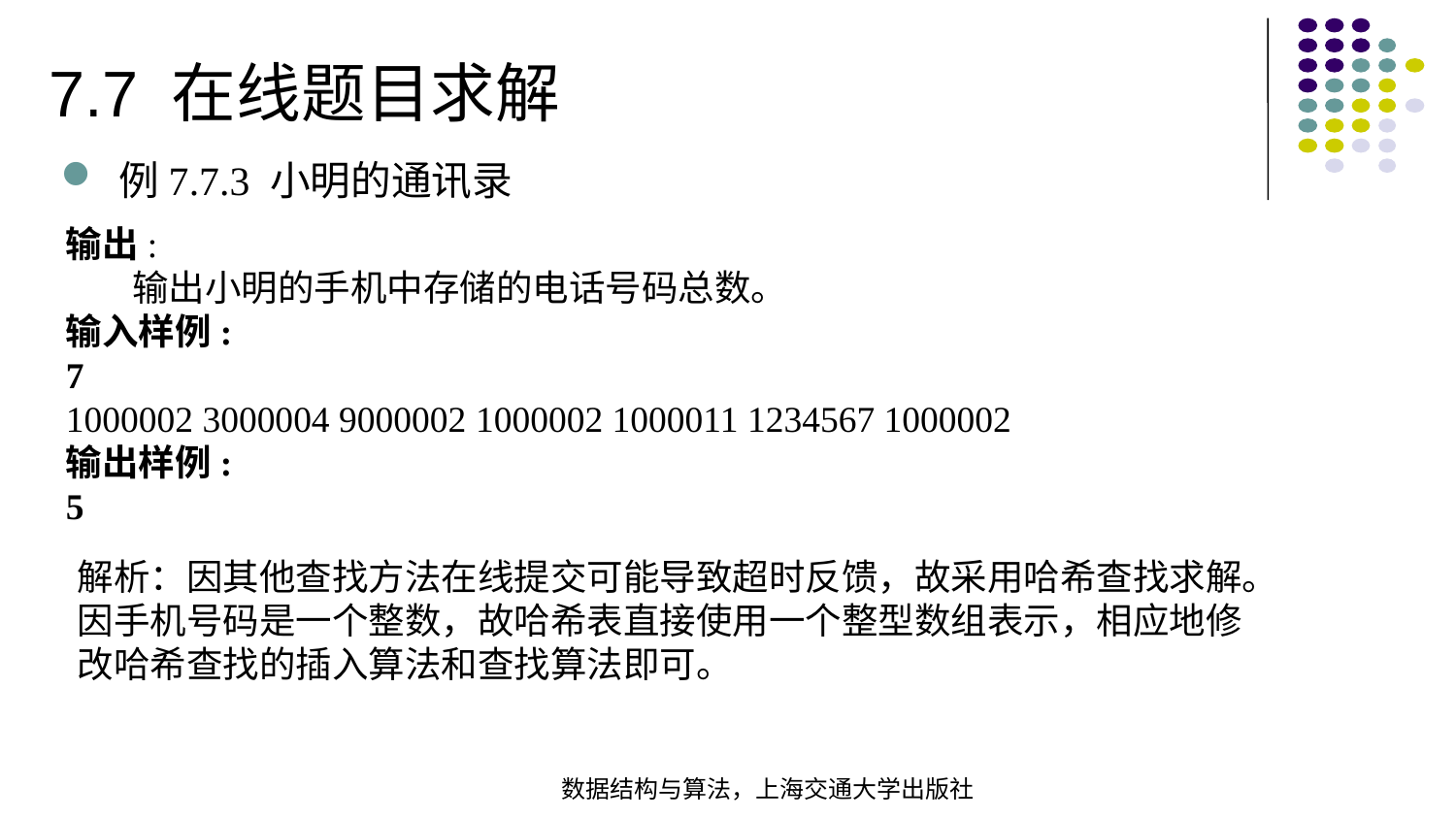

7.7 在线题目求解
例7.7.3 小明的通讯录
输出:
       输出小明的手机中存储的电话号码总数。
输入样例:7
1000002 3000004 9000002 1000002 1000011 1234567 1000002
输出样例:5
解析：因其他查找方法在线提交可能导致超时反馈，故采用哈希查找求解。因手机号码是一个整数，故哈希表直接使用一个整型数组表示，相应地修改哈希查找的插入算法和查找算法即可。